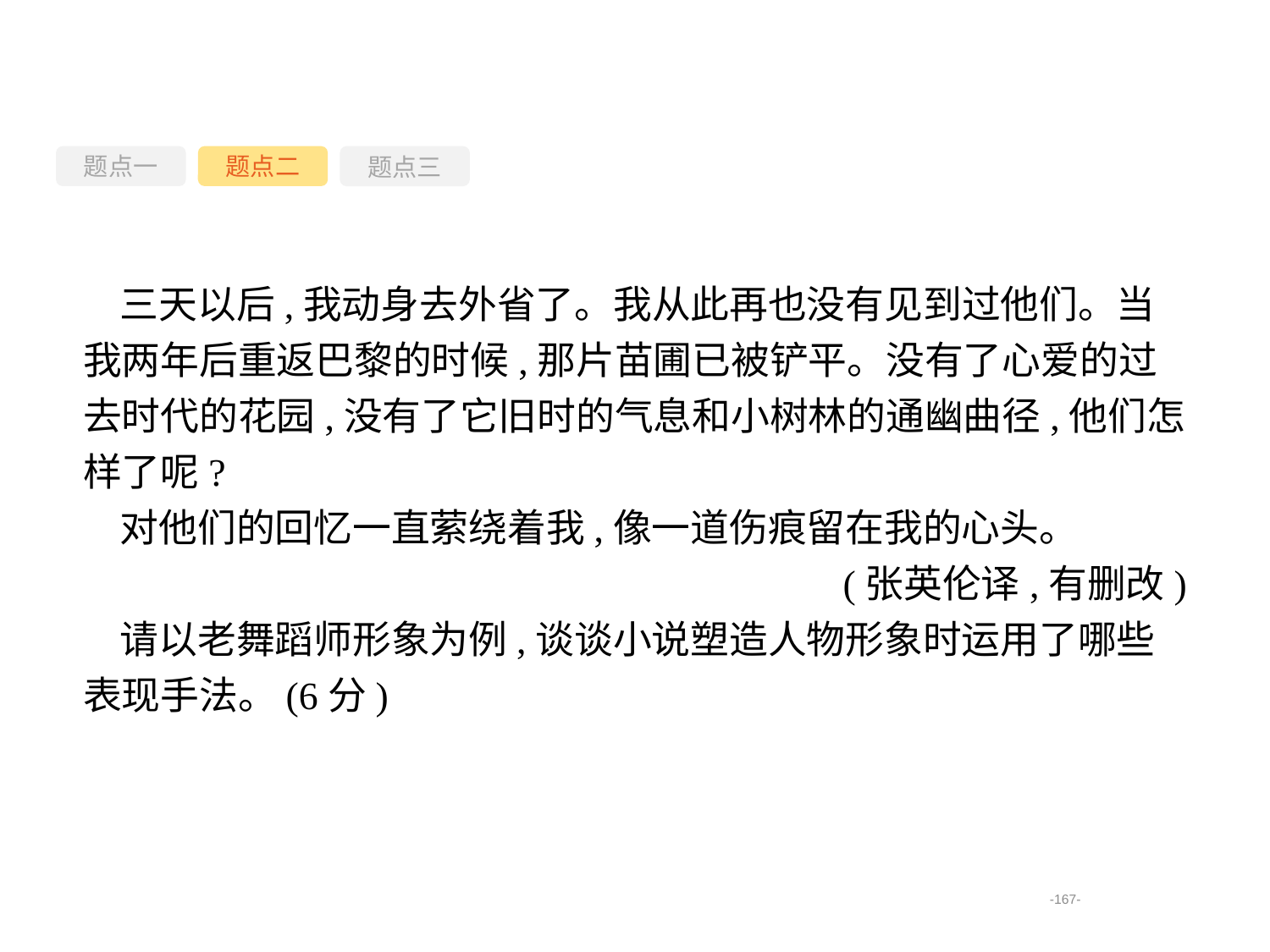

题点一
题点三
题点二
三天以后,我动身去外省了。我从此再也没有见到过他们。当我两年后重返巴黎的时候,那片苗圃已被铲平。没有了心爱的过去时代的花园,没有了它旧时的气息和小树林的通幽曲径,他们怎样了呢?
对他们的回忆一直萦绕着我,像一道伤痕留在我的心头。
(张英伦译,有删改)
请以老舞蹈师形象为例,谈谈小说塑造人物形象时运用了哪些表现手法。(6分)
-167-